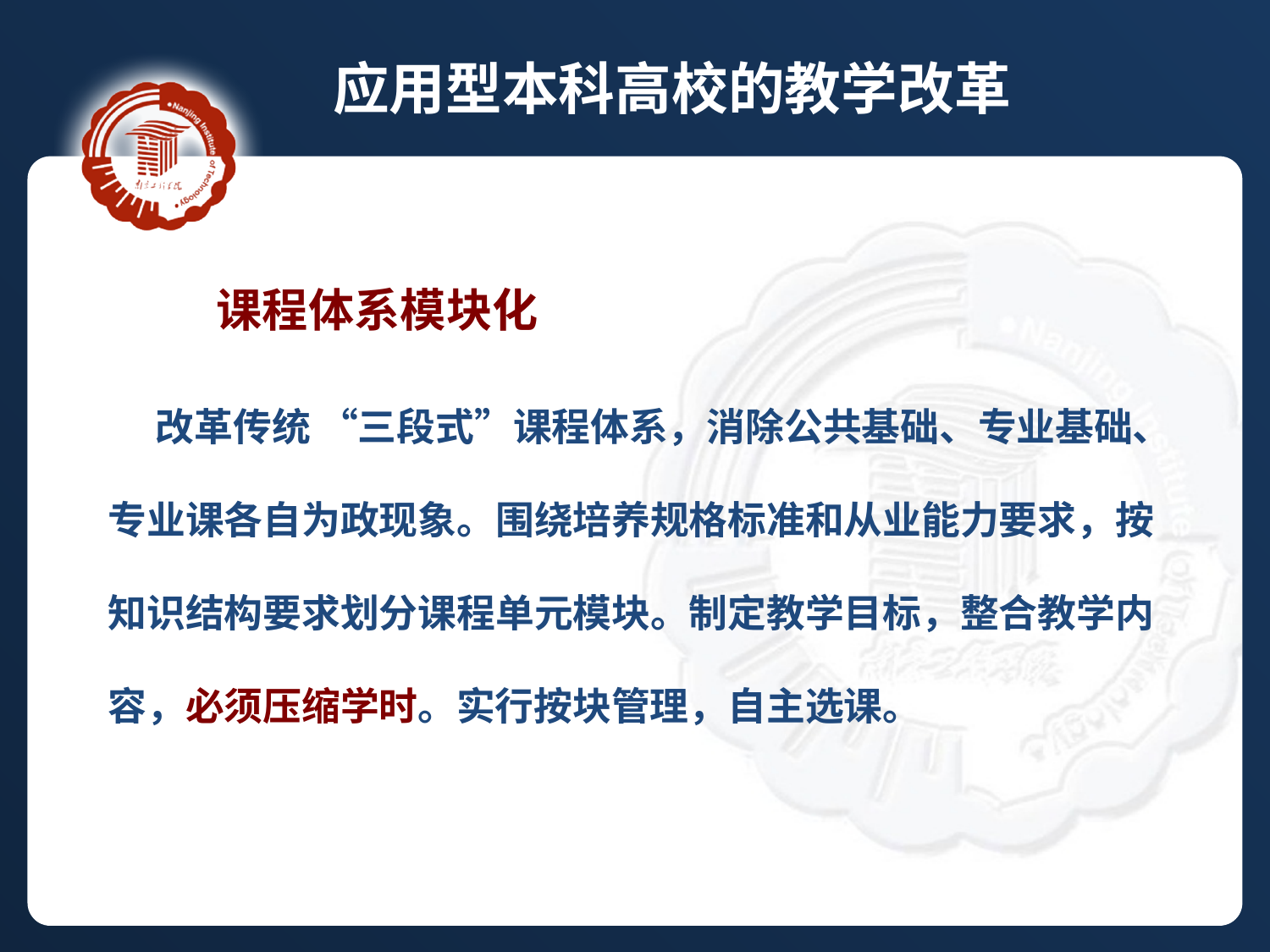

应用型本科高校的教学改革
                      课程体系模块化
                 改革传统 “三段式”课程体系，消除公共基础、专业基础、专业课各自为政现象。围绕培养规格标准和从业能力要求，按知识结构要求划分课程单元模块。制定教学目标，整合教学内容，必须压缩学时。实行按块管理，自主选课。